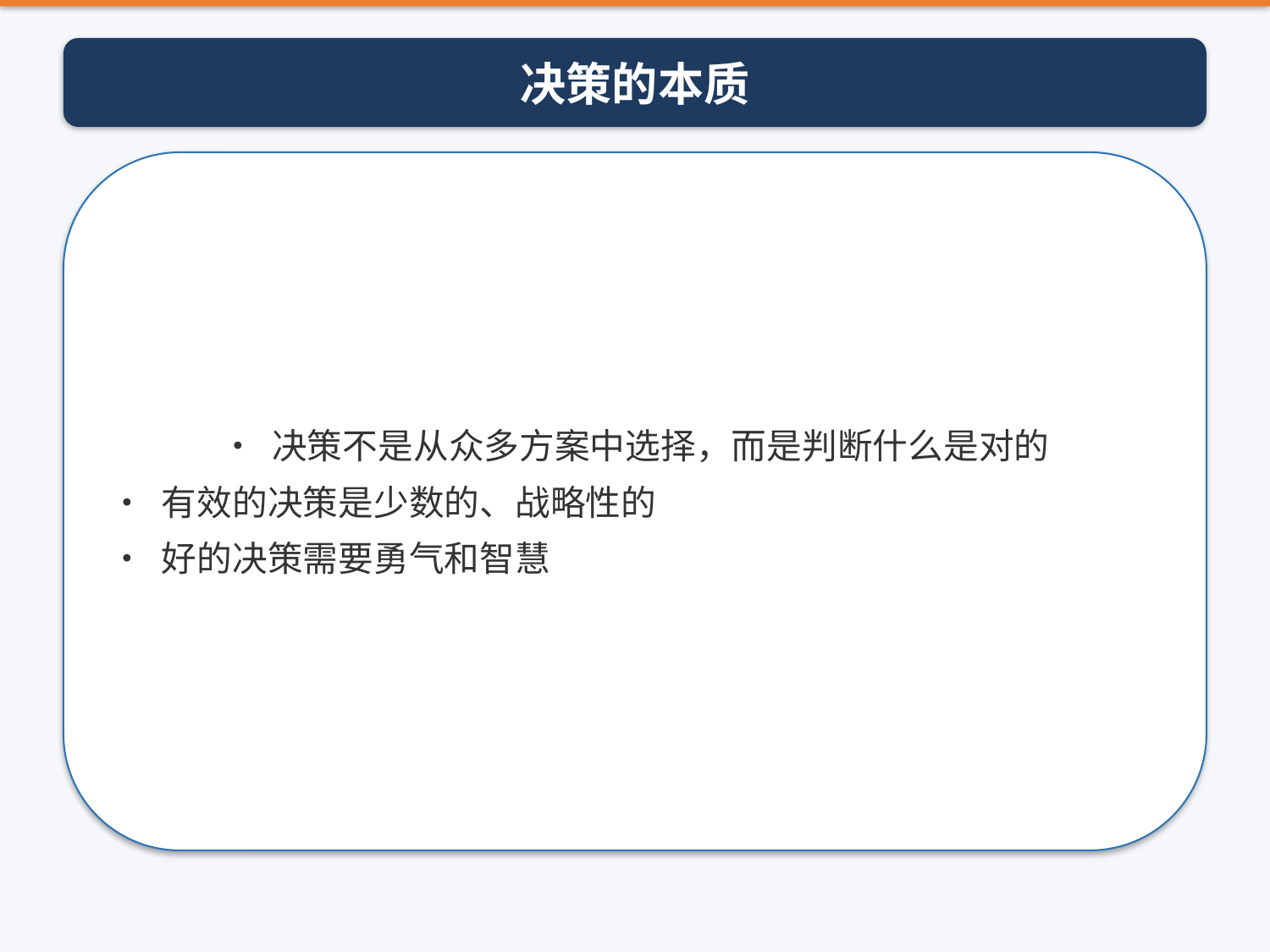

决策的本质
• 决策不是从众多方案中选择，而是判断什么是对的
• 有效的决策是少数的、战略性的
• 好的决策需要勇气和智慧